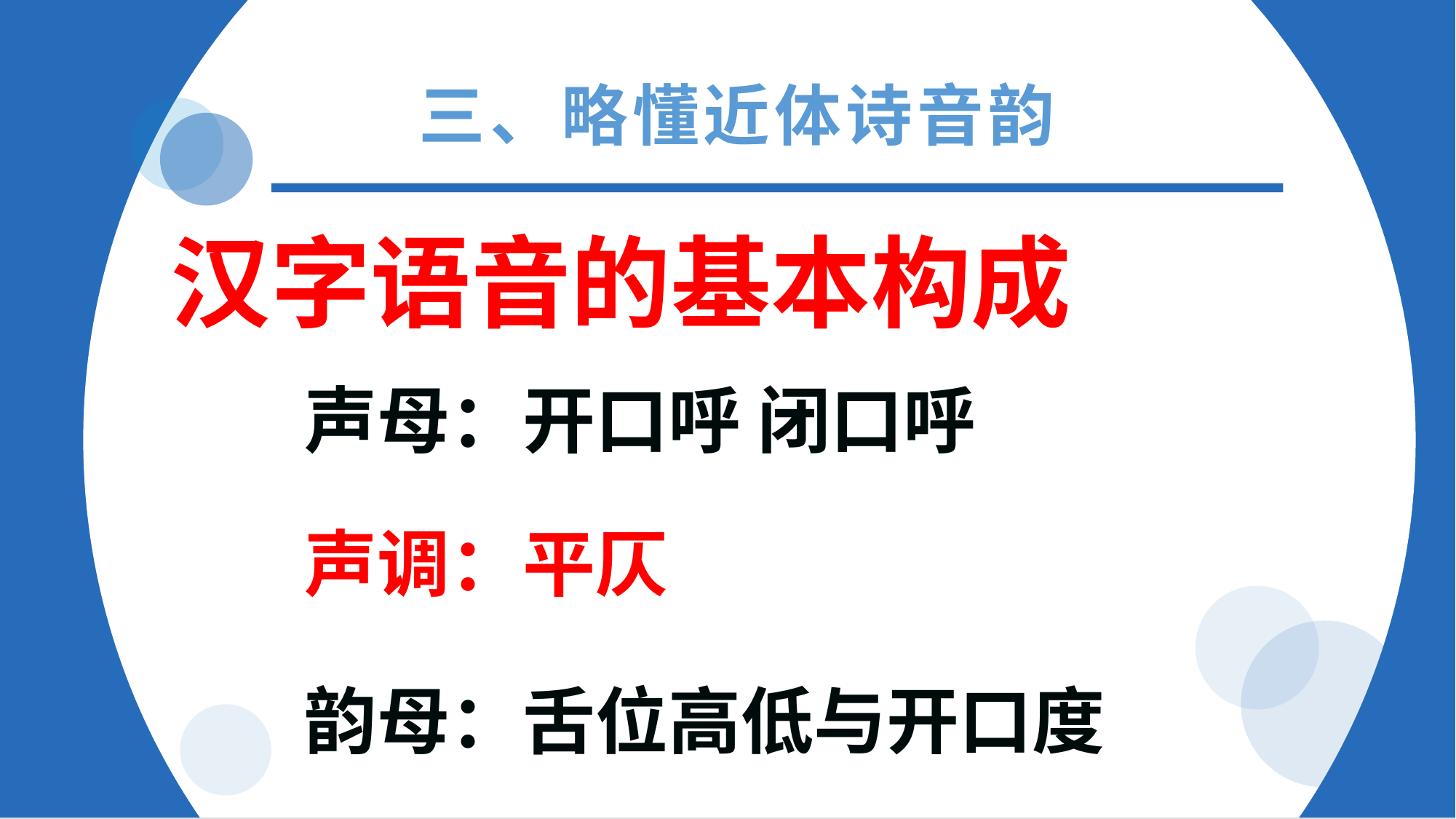

三、略懂近体诗音韵

汉字语音的基本构成
声母：开口呼 闭口呼
声调：平仄
韵母：舌位高低与开口度